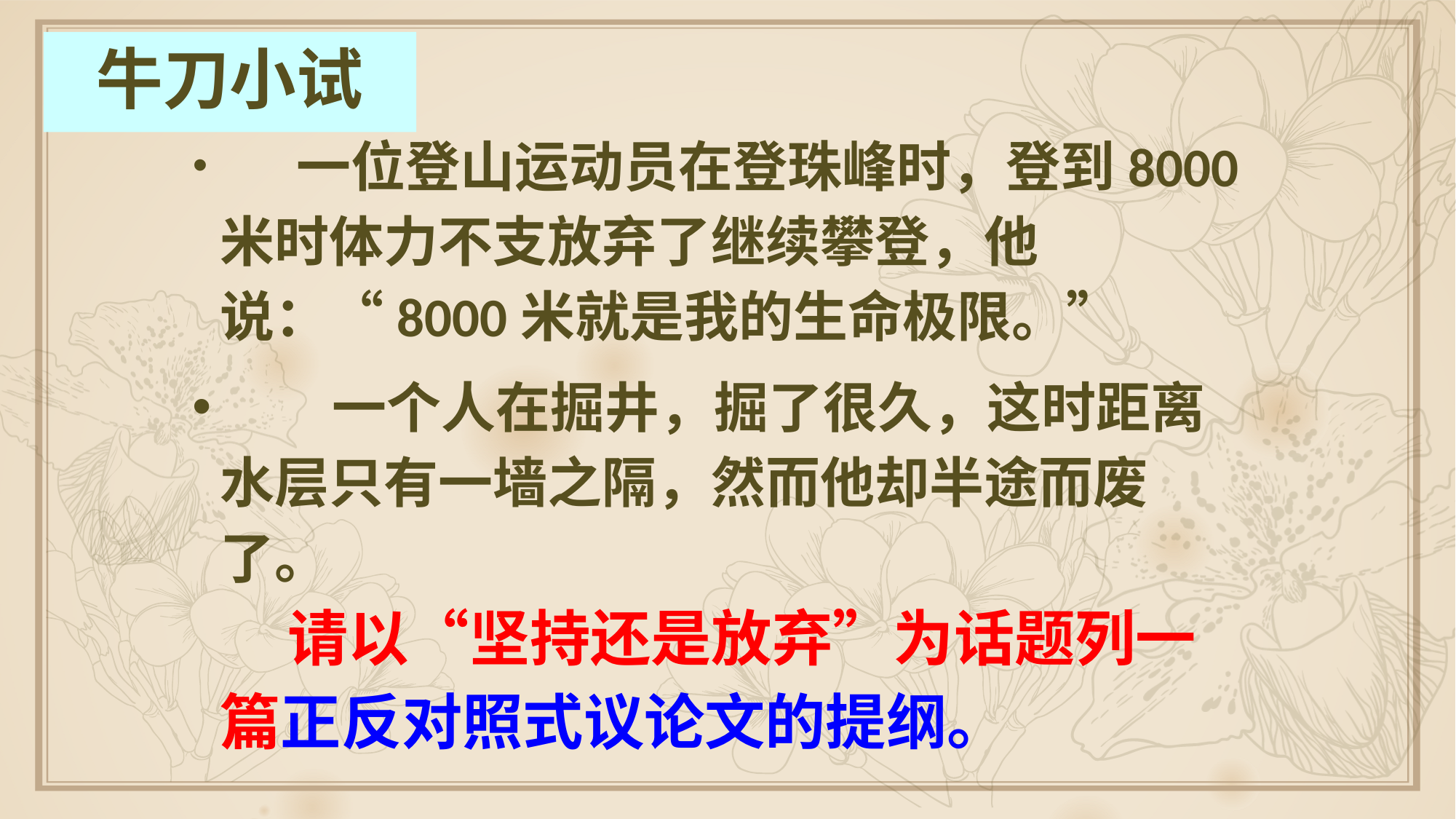

# 牛刀小试
       一位登山运动员在登珠峰时，登到8000米时体力不支放弃了继续攀登，他说：“8000米就是我的生命极限。”
        一个人在掘井，掘了很久，这时距离水层只有一墙之隔，然而他却半途而废了。
       请以“坚持还是放弃”为话题列一篇正反对照式议论文的提纲。